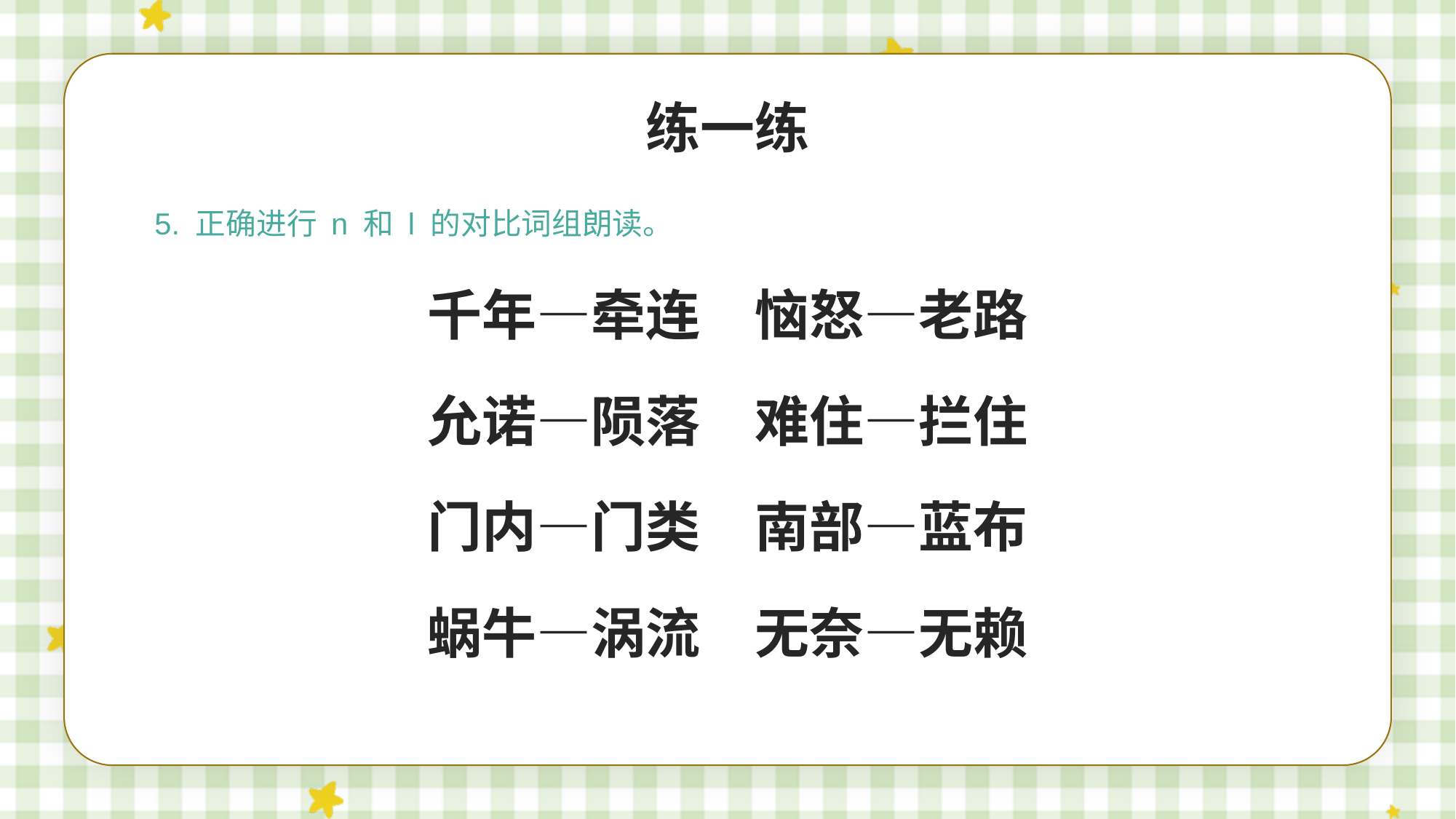

练一练
5. 正确进行 n 和 l 的对比词组朗读。
千年—牵连　恼怒—老路
允诺—陨落　难住—拦住
门内—门类　南部—蓝布
蜗牛—涡流　无奈—无赖